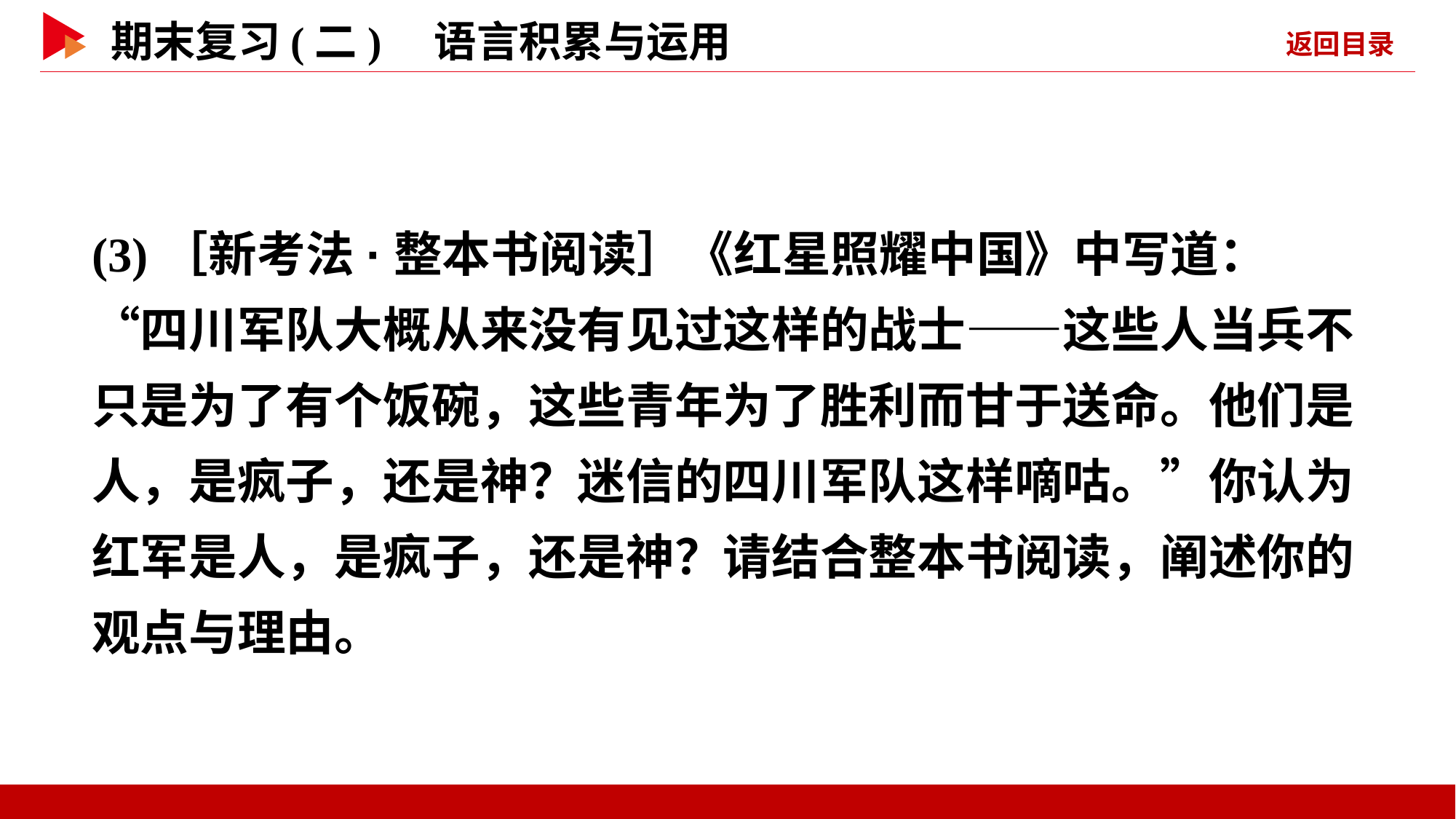

(3)［新考法·整本书阅读］《红星照耀中国》中写道：“四川军队大概从来没有见过这样的战士——这些人当兵不只是为了有个饭碗，这些青年为了胜利而甘于送命。他们是人，是疯子，还是神？迷信的四川军队这样嘀咕。”你认为红军是人，是疯子，还是神？请结合整本书阅读，阐述你的观点与理由。